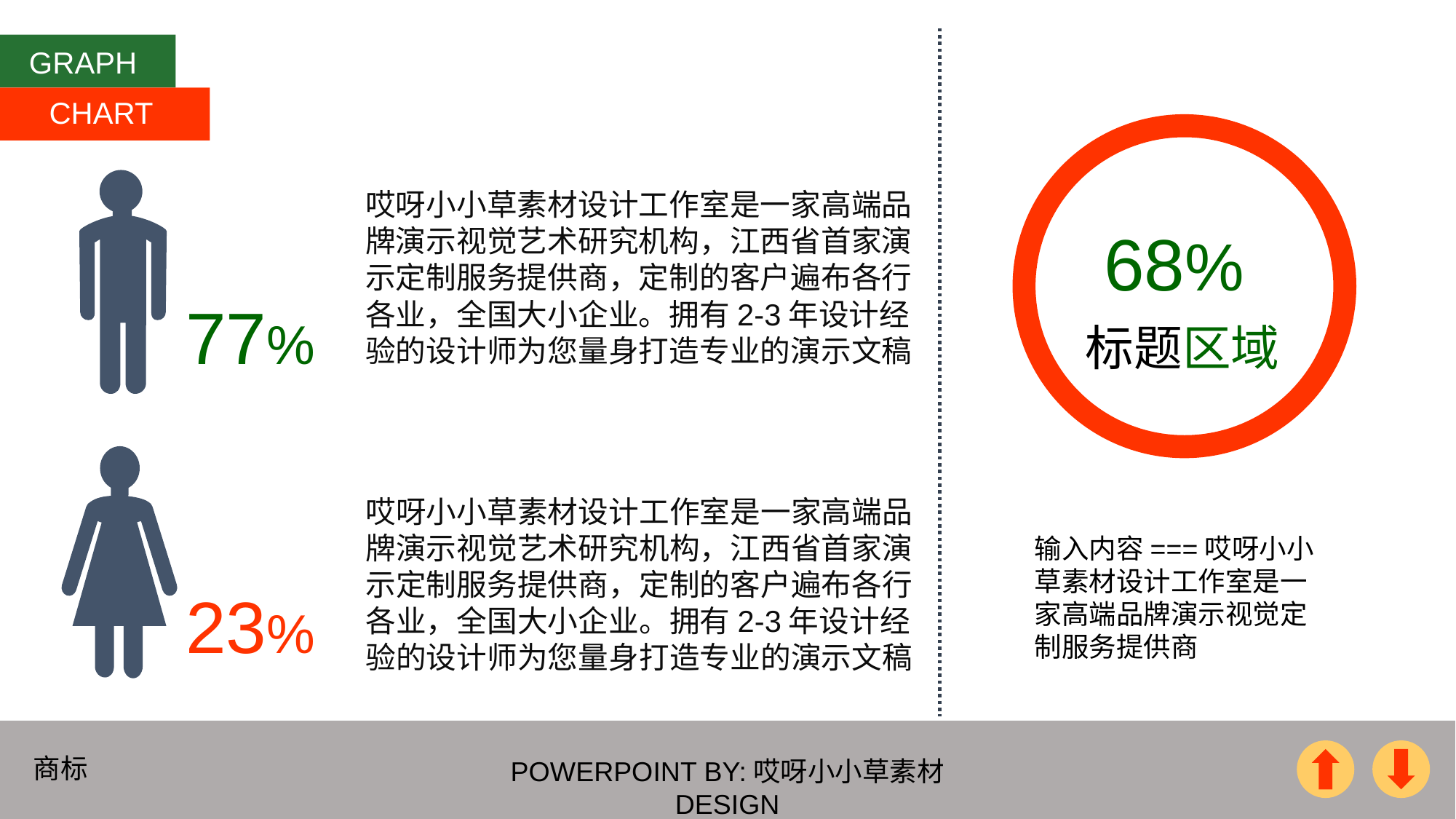

GRAPH
CHART

哎呀小小草素材设计工作室是一家高端品牌演示视觉艺术研究机构，江西省首家演示定制服务提供商，定制的客户遍布各行各业，全国大小企业。拥有2-3年设计经验的设计师为您量身打造专业的演示文稿
68%
77%
标题区域

哎呀小小草素材设计工作室是一家高端品牌演示视觉艺术研究机构，江西省首家演示定制服务提供商，定制的客户遍布各行各业，全国大小企业。拥有2-3年设计经验的设计师为您量身打造专业的演示文稿
输入内容===哎呀小小草素材设计工作室是一家高端品牌演示视觉定制服务提供商
23%